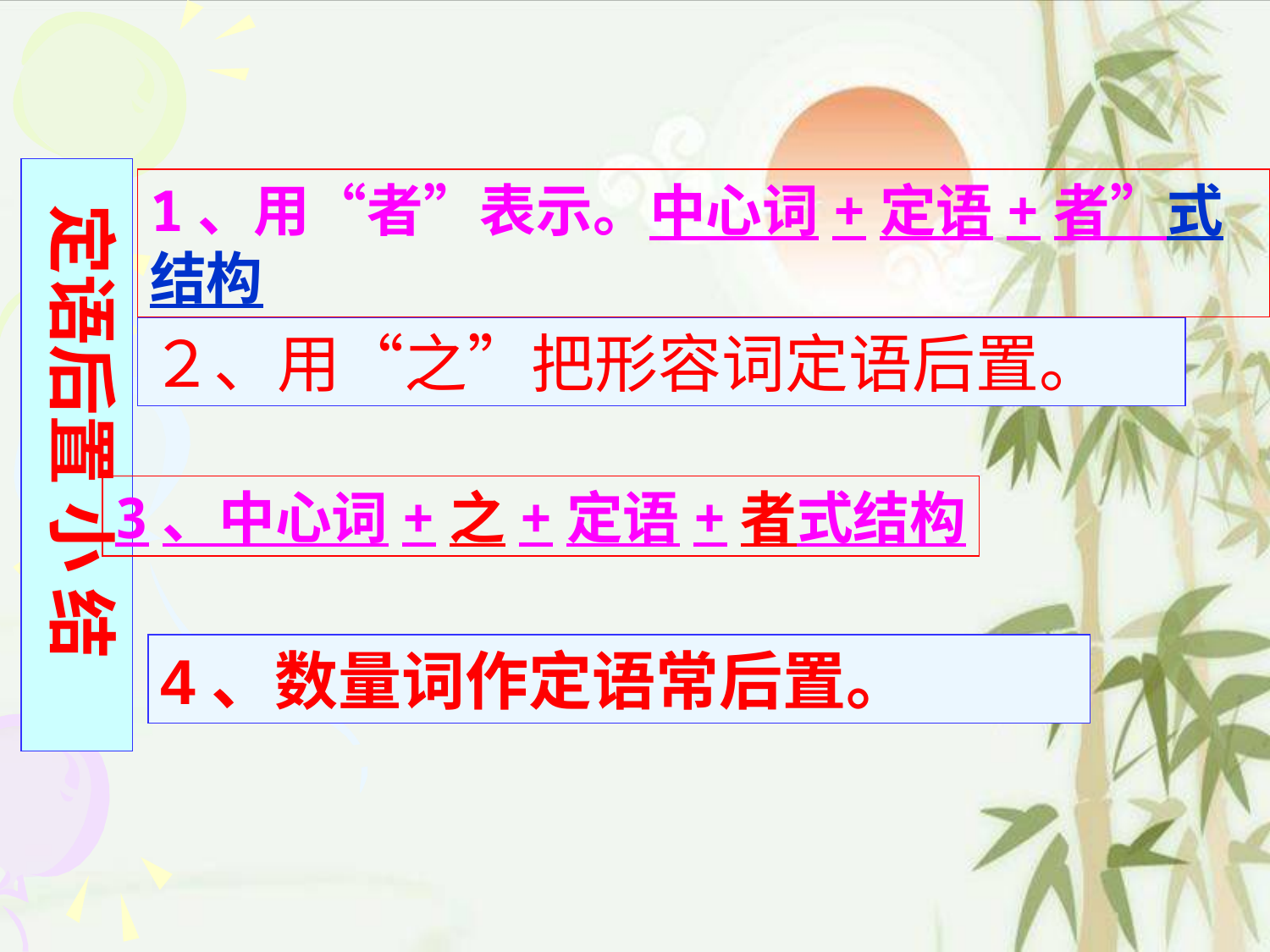

定语后置 小 结
1、用“者”表示。中心词+定语+者”式结构
２、用“之”把形容词定语后置。
3、中心词+之+定语+者式结构
4、数量词作定语常后置。